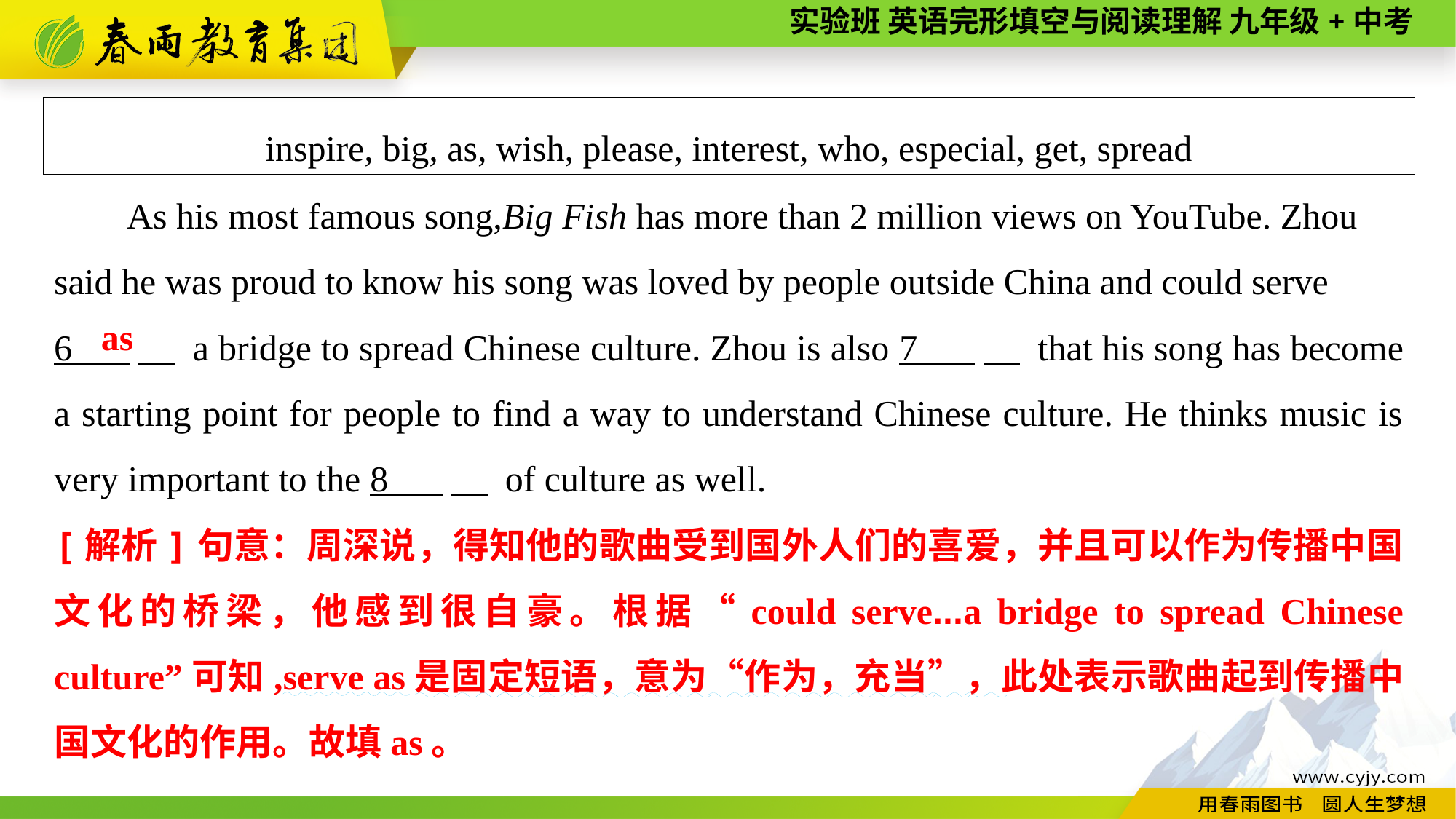

inspire, big, as, wish, please, interest, who, especial, get, spread
As his most famous song,Big Fish has more than 2 million views on YouTube. Zhou said he was proud to know his song was loved by people outside China and could serve
6      　 a bridge to spread Chinese culture. Zhou is also 7      　 that his song has become a starting point for people to find a way to understand Chinese culture. He thinks music is very important to the 8      　 of culture as well.
as
[解析]句意：周深说，得知他的歌曲受到国外人们的喜爱，并且可以作为传播中国文化的桥梁，他感到很自豪。根据“could serve...a bridge to spread Chinese culture”可知,serve as是固定短语，意为“作为，充当”，此处表示歌曲起到传播中国文化的作用。故填as。